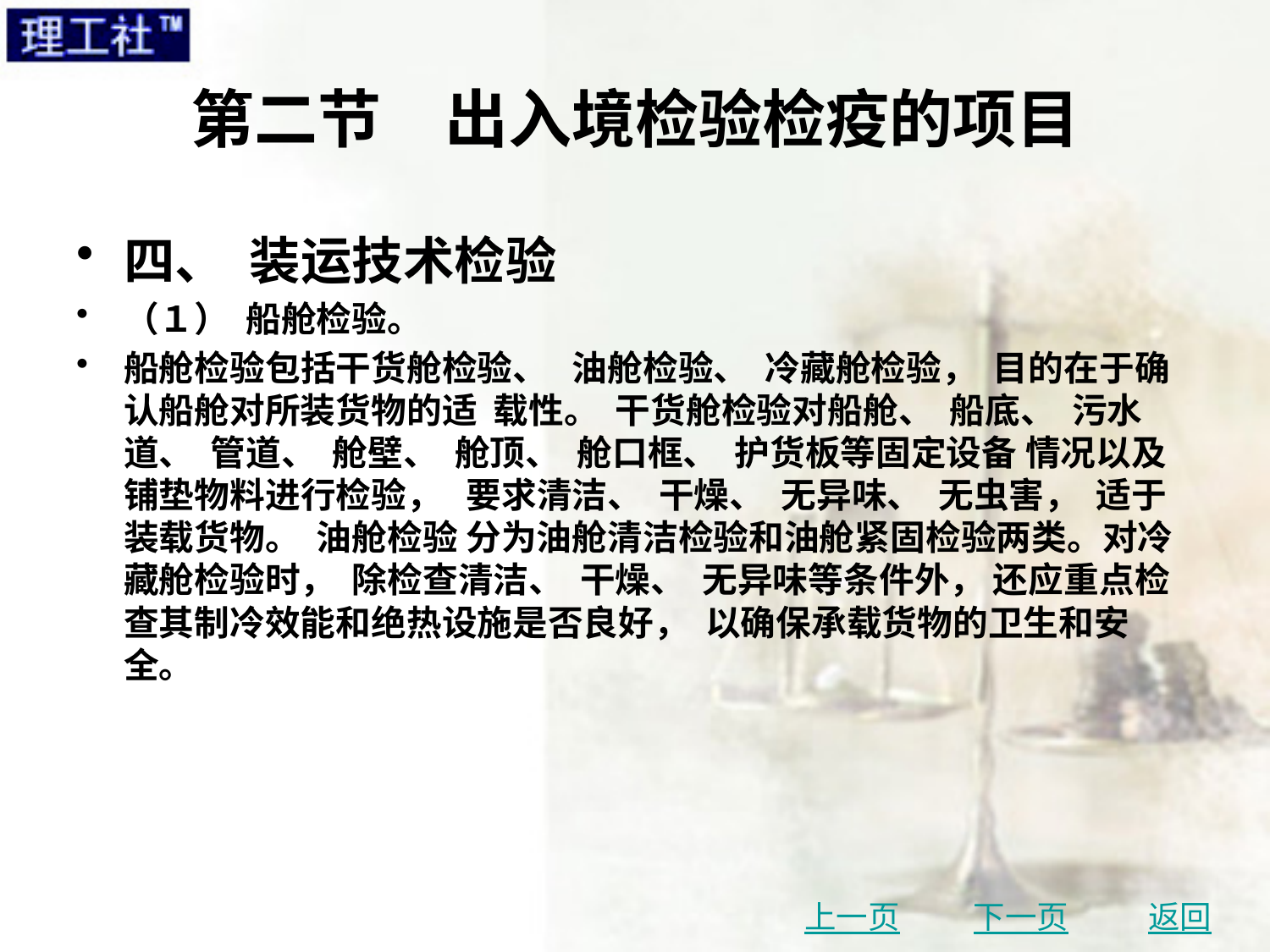

# 第二节　出入境检验检疫的项目
四、  装运技术检验
（１）  船舱检验。
船舱检验包括干货舱检验、   油舱检验、  冷藏舱检验，  目的在于确认船舱对所装货物的适  载性。  干货舱检验对船舱、  船底、  污水道、  管道、  舱壁、  舱顶、  舱口框、  护货板等固定设备 情况以及铺垫物料进行检验，   要求清洁、  干燥、  无异味、  无虫害，  适于装载货物。  油舱检验 分为油舱清洁检验和油舱紧固检验两类。对冷藏舱检验时，  除检查清洁、  干燥、  无异味等条件外， 还应重点检查其制冷效能和绝热设施是否良好，  以确保承载货物的卫生和安全。
上一页
下一页
返回